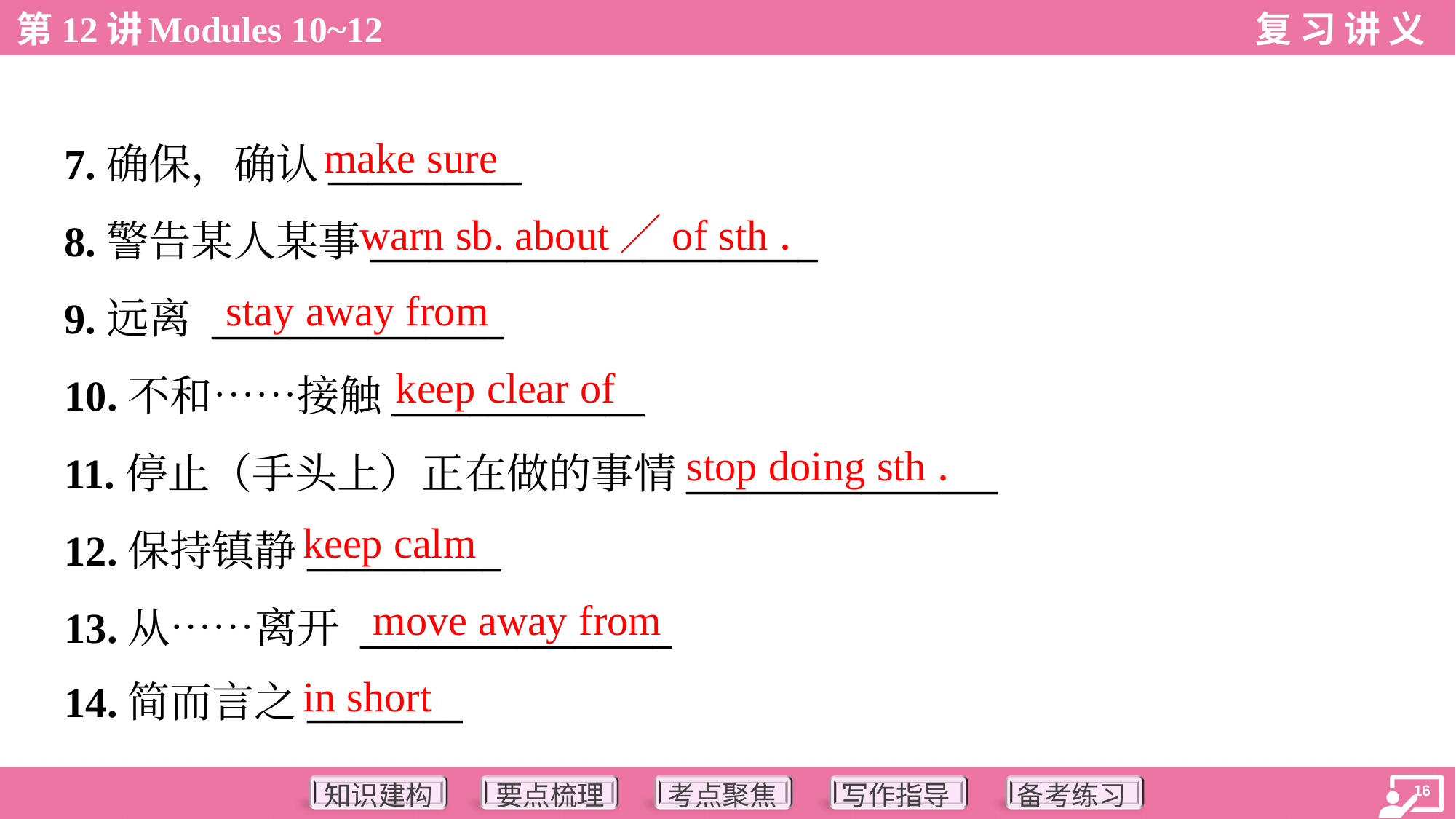

make sure
7.确保，确认__________
8.警告某人某事_______________________
9.远离 _______________
10.不和……接触_____________
11.停止（手头上）正在做的事情________________
12.保持镇静__________
13.从……离开 ________________
14.简而言之________
warn sb. about／of sth．
stay away from
keep clear of
stop doing sth．
keep calm
move away from
in short